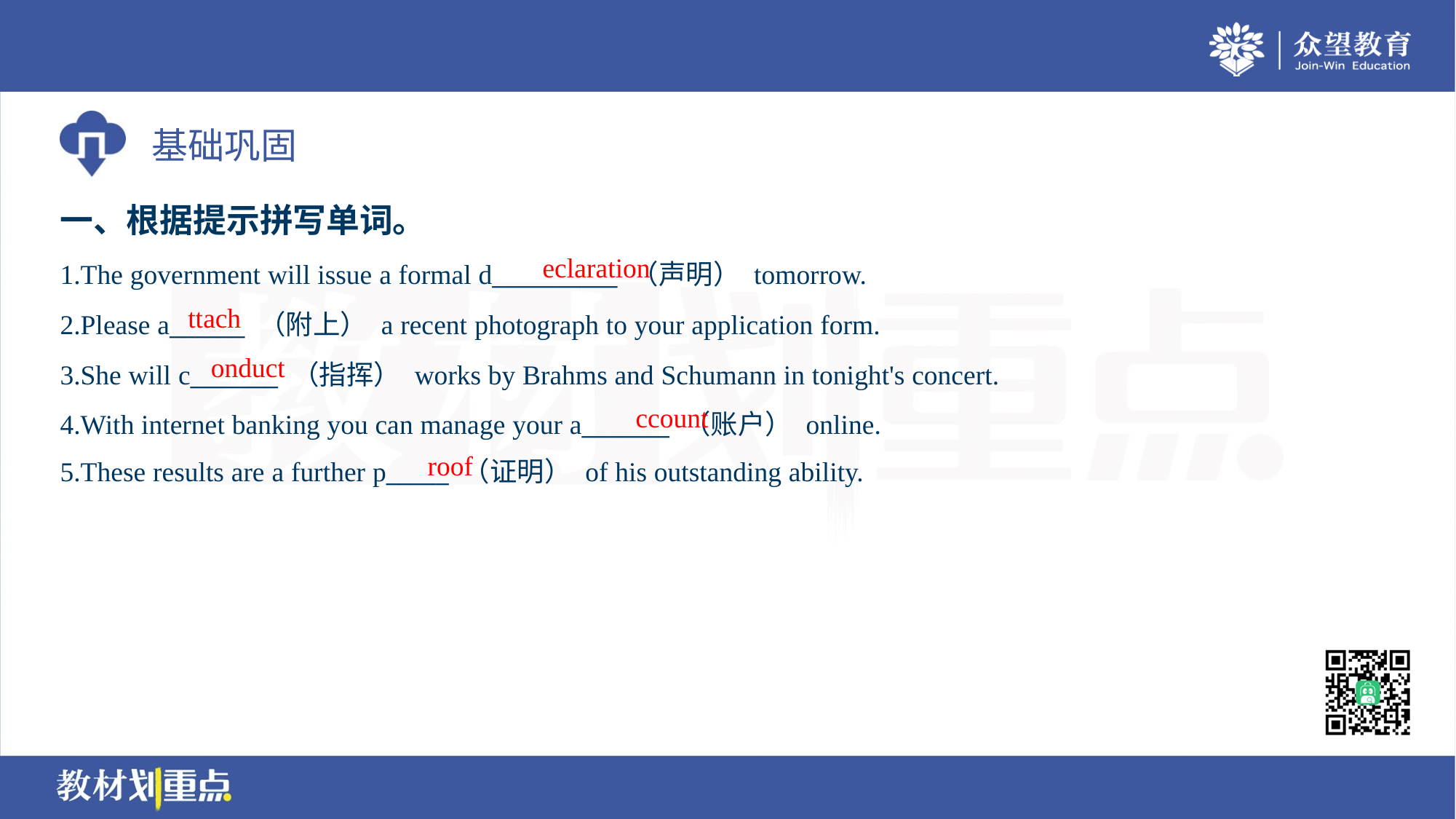

一、根据提示拼写单词。
eclaration
1.The government will issue a formal d__________ （声明） tomorrow.
2.Please a______ （附上） a recent photograph to your application form.
3.She will c_______ （指挥） works by Brahms and Schumann in tonight's concert.
4.With internet banking you can manage your a_______ （账户） online.
5.These results are a further p_____ （证明） of his outstanding ability.
ttach
onduct
ccount
roof